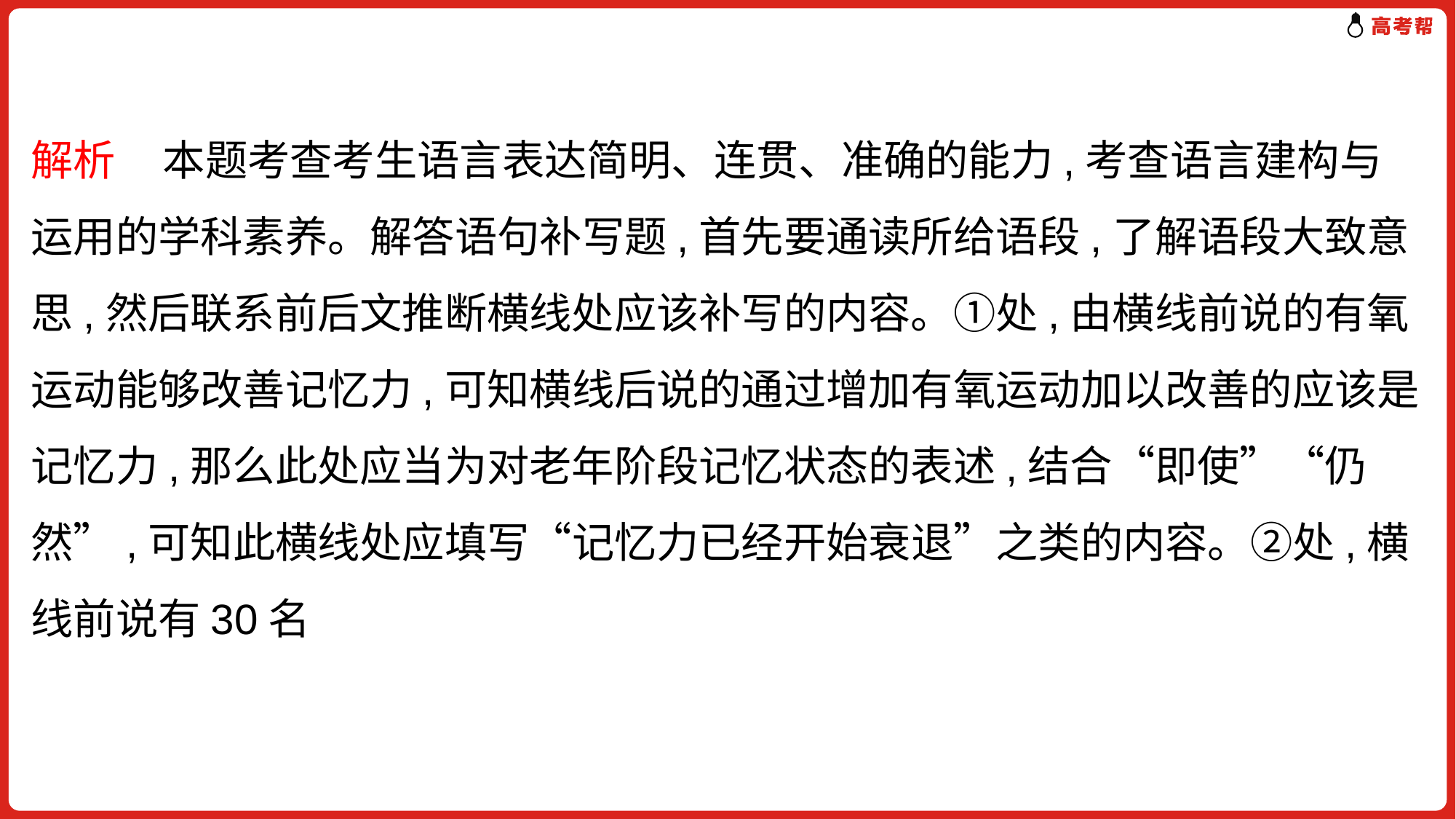

解析     本题考查考生语言表达简明、连贯、准确的能力,考查语言建构与运用的学科素养。解答语句补写题,首先要通读所给语段,了解语段大致意思,然后联系前后文推断横线处应该补写的内容。①处,由横线前说的有氧运动能够改善记忆力,可知横线后说的通过增加有氧运动加以改善的应该是记忆力,那么此处应当为对老年阶段记忆状态的表述,结合“即使”“仍然”,可知此横线处应填写“记忆力已经开始衰退”之类的内容。②处,横线前说有30名